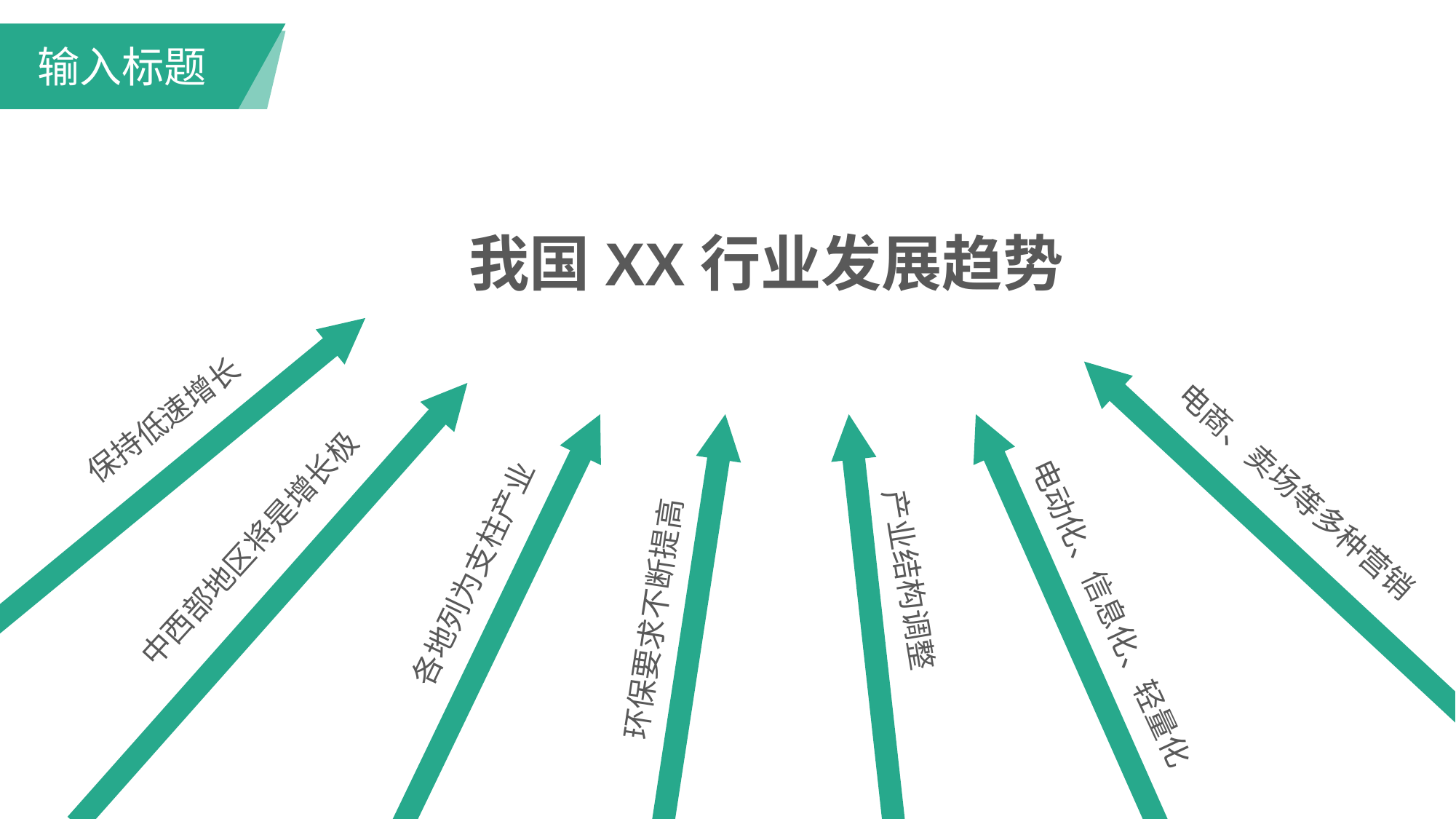

输入标题
我国XX行业发展趋势

保持低速增长

电商、卖场等多种营销
中西部地区将是增长极
各地列为支柱产业
产业结构调整
电动化、信息化、轻量化
环保要求不断提高